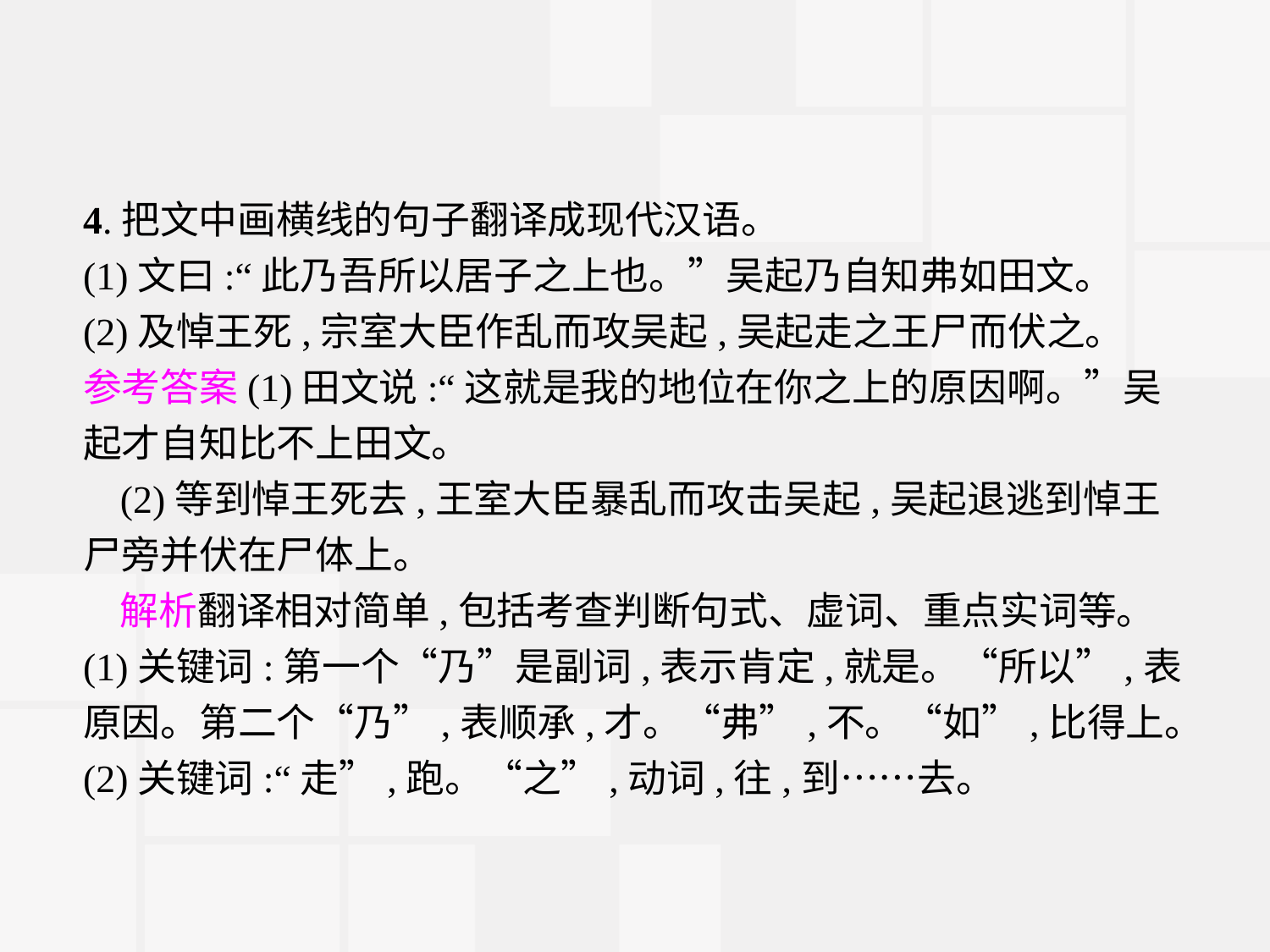

4.把文中画横线的句子翻译成现代汉语。
(1)文曰:“此乃吾所以居子之上也。”吴起乃自知弗如田文。
(2)及悼王死,宗室大臣作乱而攻吴起,吴起走之王尸而伏之。
参考答案(1)田文说:“这就是我的地位在你之上的原因啊。”吴起才自知比不上田文。
(2)等到悼王死去,王室大臣暴乱而攻击吴起,吴起退逃到悼王尸旁并伏在尸体上。
解析翻译相对简单,包括考查判断句式、虚词、重点实词等。(1)关键词:第一个“乃”是副词,表示肯定,就是。“所以”,表原因。第二个“乃”,表顺承,才。“弗”,不。“如”,比得上。(2)关键词:“走”,跑。“之”,动词,往,到……去。